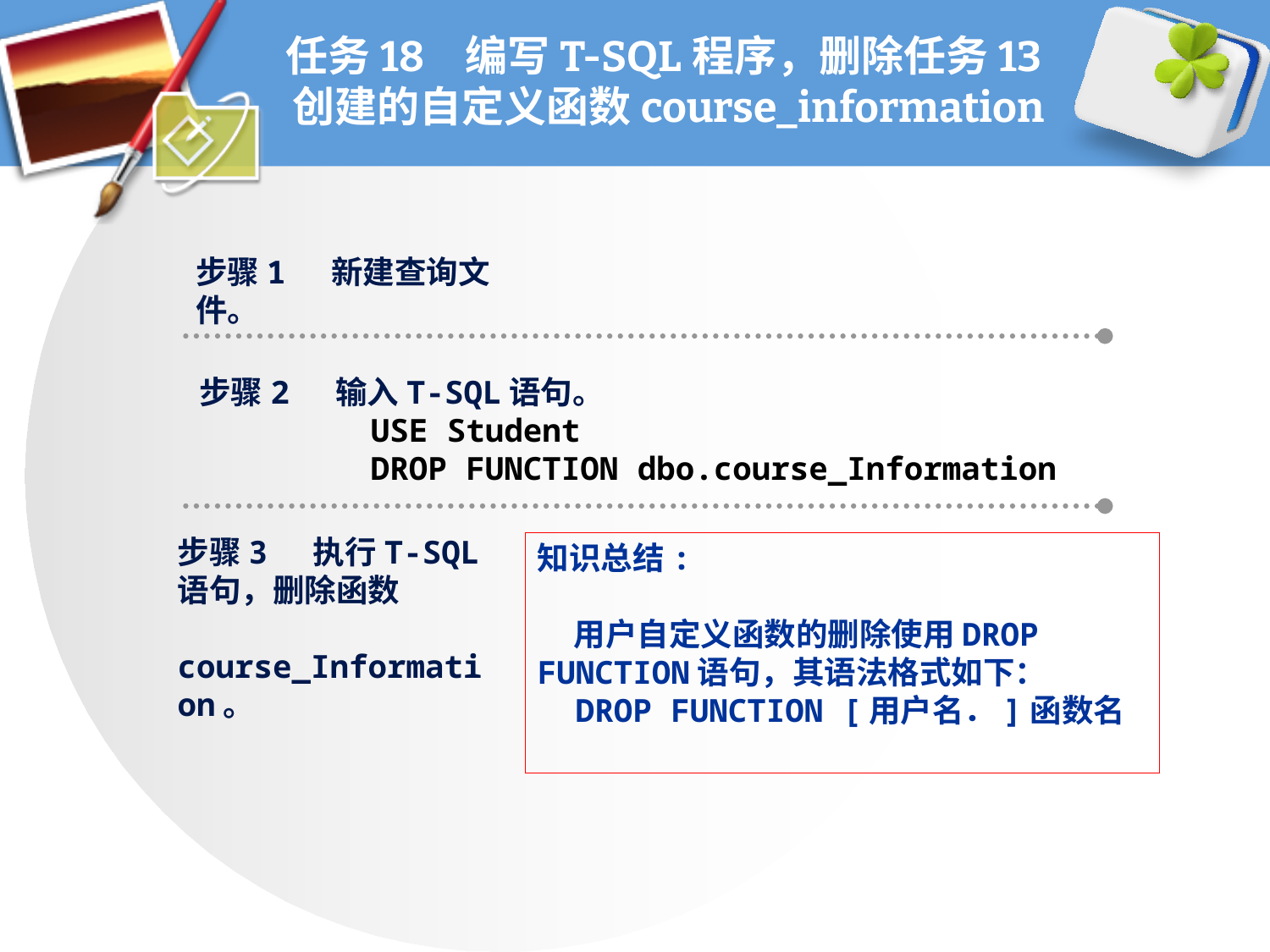

# 任务18    编写T-SQL程序，删除任务13创建的自定义函数course_information
步骤1  新建查询文件。

步骤2  输入T-SQL语句。
         USE Student
         DROP FUNCTION dbo.course_Information

步骤3  执行T-SQL语句，删除函数
 course_Information。
知识总结:

    用户自定义函数的删除使用DROP  FUNCTION语句，其语法格式如下：
  DROP FUNCTION [用户名．]函数名